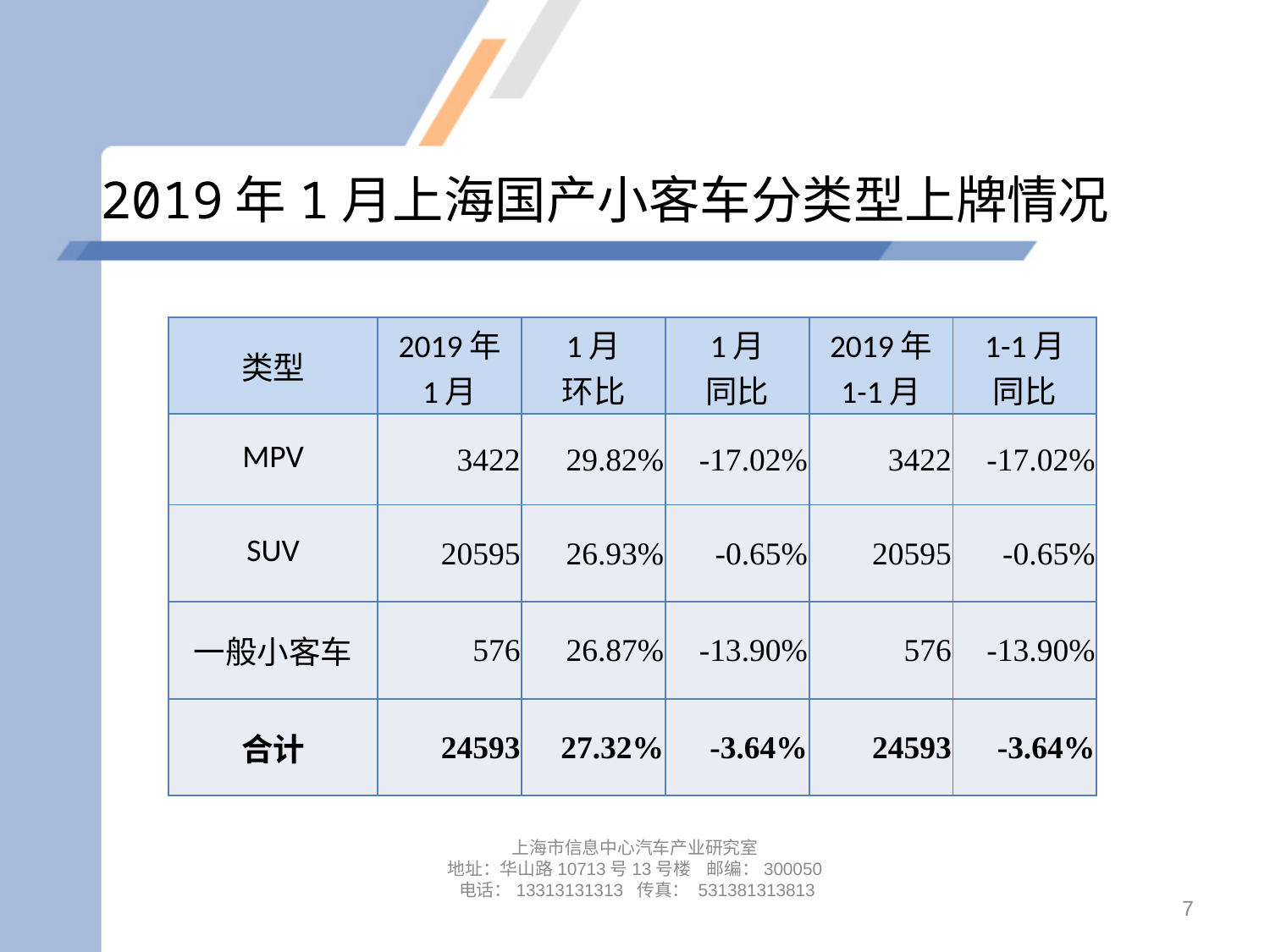

# 2019年1月上海国产小客车分类型上牌情况
| 类型 | 2019年 1月 | 1月 环比 | 1月 同比 | 2019年 1-1月 | 1-1月 同比 |
| --- | --- | --- | --- | --- | --- |
| MPV | 3422 | 29.82% | -17.02% | 3422 | -17.02% |
| SUV | 20595 | 26.93% | -0.65% | 20595 | -0.65% |
| 一般小客车 | 576 | 26.87% | -13.90% | 576 | -13.90% |
| 合计 | 24593 | 27.32% | -3.64% | 24593 | -3.64% |
上海市信息中心汽车产业研究室
地址：华山路10713号13号楼    邮编：300050  电话：13313131313  传真： 531381313813

7